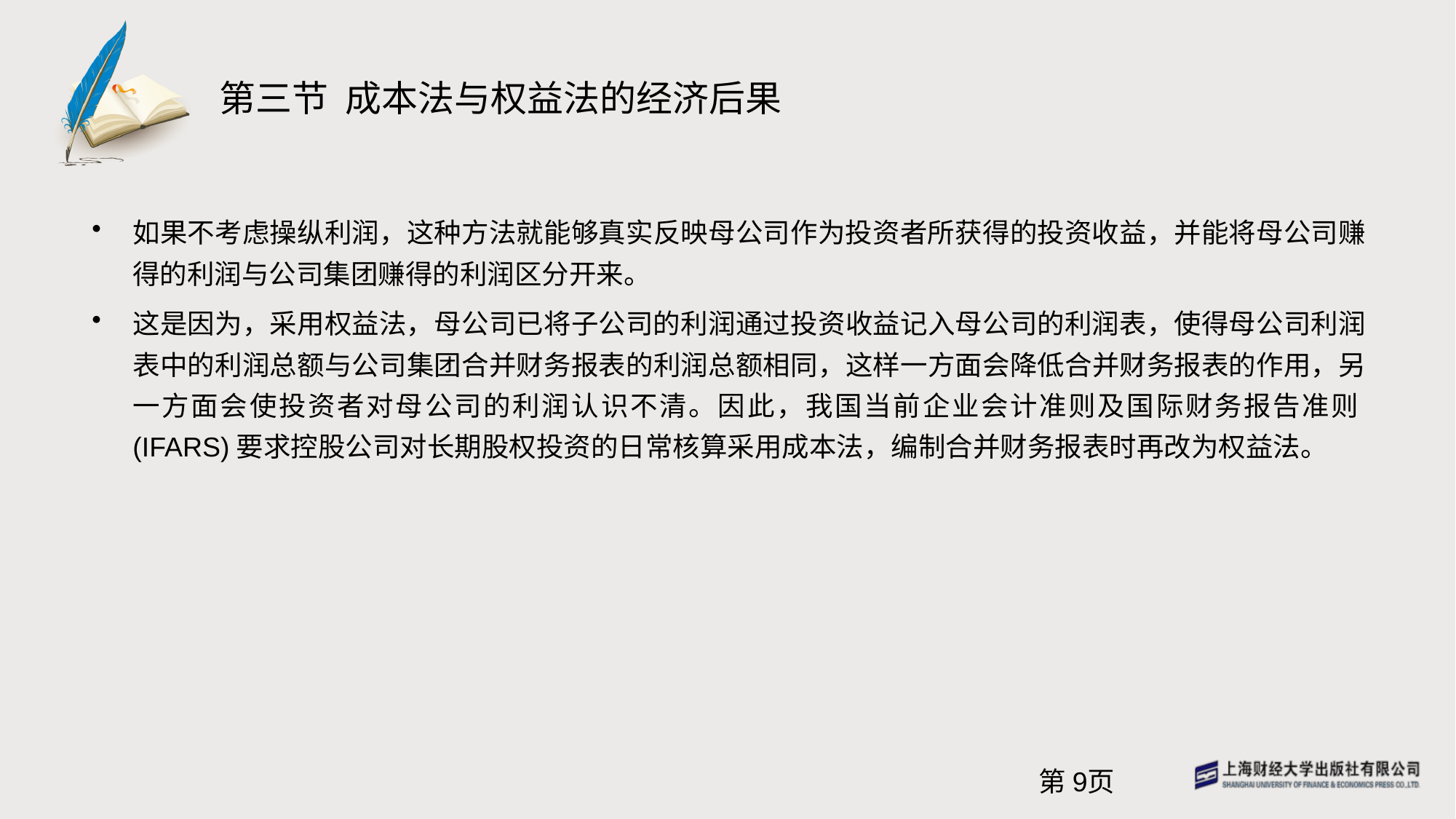

# 第三节  成本法与权益法的经济后果
如果不考虑操纵利润，这种方法就能够真实反映母公司作为投资者所获得的投资收益，并能将母公司赚得的利润与公司集团赚得的利润区分开来。
这是因为，采用权益法，母公司已将子公司的利润通过投资收益记入母公司的利润表，使得母公司利润表中的利润总额与公司集团合并财务报表的利润总额相同，这样一方面会降低合并财务报表的作用，另一方面会使投资者对母公司的利润认识不清。因此，我国当前企业会计准则及国际财务报告准则(IFARS)要求控股公司对长期股权投资的日常核算采用成本法，编制合并财务报表时再改为权益法。

9